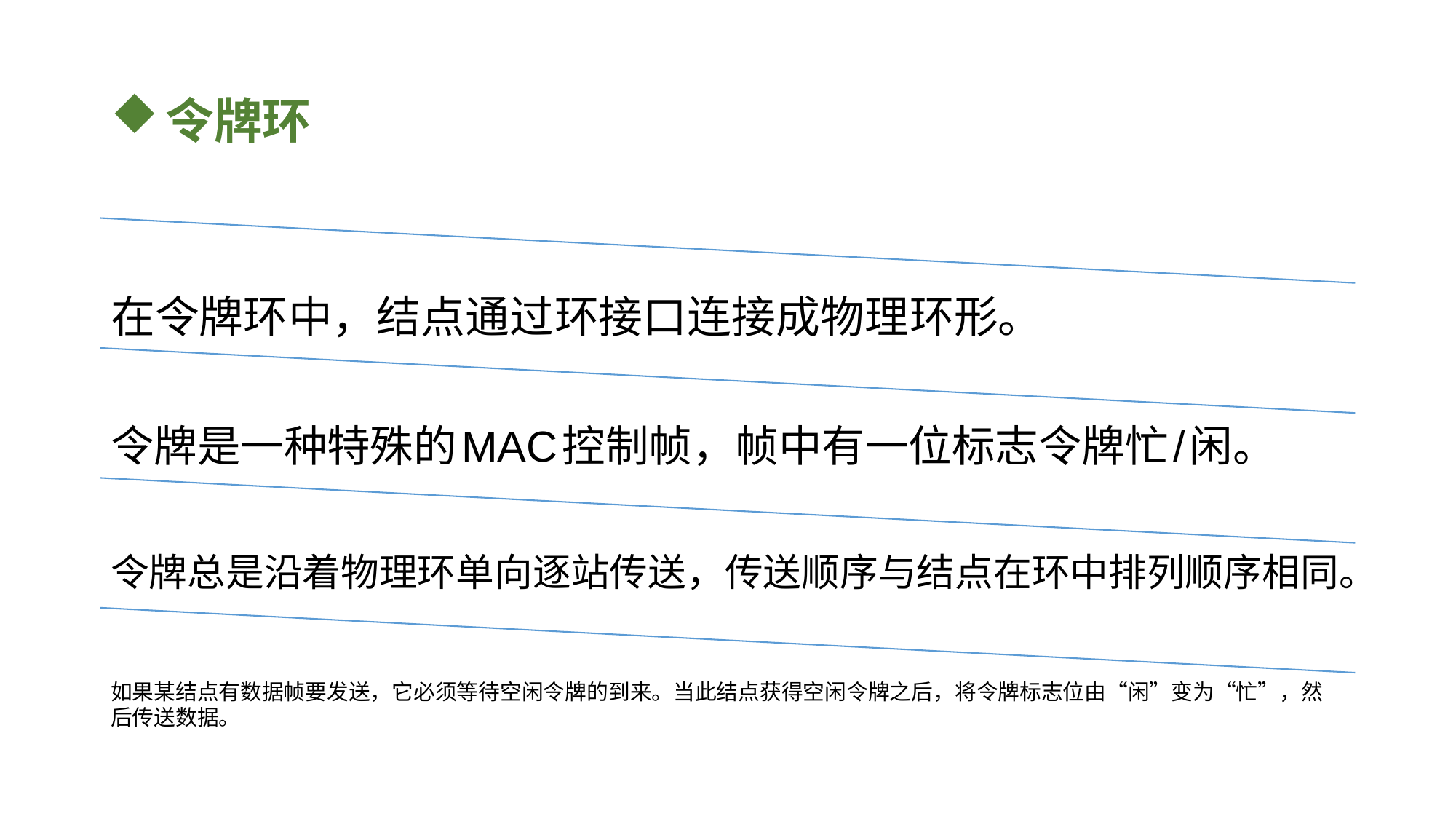

# 令牌环
在令牌环中，结点通过环接口连接成物理环形。
令牌是一种特殊的MAC控制帧，帧中有一位标志令牌忙/闲。
令牌总是沿着物理环单向逐站传送，传送顺序与结点在环中排列顺序相同。
如果某结点有数据帧要发送，它必须等待空闲令牌的到来。当此结点获得空闲令牌之后，将令牌标志位由“闲”变为“忙”，然后传送数据。